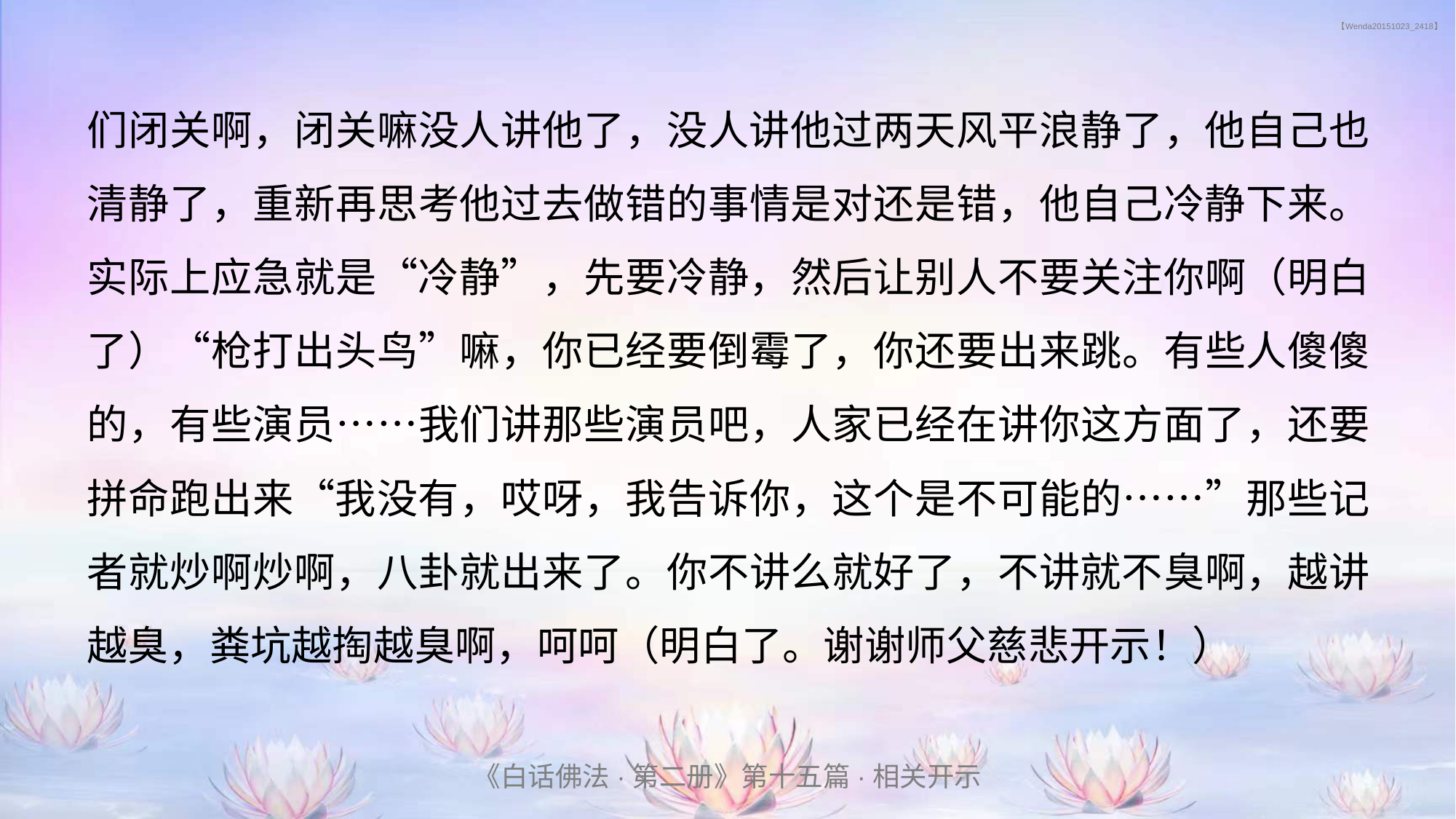

# 【Wenda20151023_2418】
们闭关啊，闭关嘛没人讲他了，没人讲他过两天风平浪静了，他自己也清静了，重新再思考他过去做错的事情是对还是错，他自己冷静下来。实际上应急就是“冷静”，先要冷静，然后让别人不要关注你啊（明白了）“枪打出头鸟”嘛，你已经要倒霉了，你还要出来跳。有些人傻傻的，有些演员……我们讲那些演员吧，人家已经在讲你这方面了，还要拼命跑出来“我没有，哎呀，我告诉你，这个是不可能的……”那些记者就炒啊炒啊，八卦就出来了。你不讲么就好了，不讲就不臭啊，越讲越臭，粪坑越掏越臭啊，呵呵（明白了。谢谢师父慈悲开示！）

《白话佛法·第二册》第十五篇·相关开示